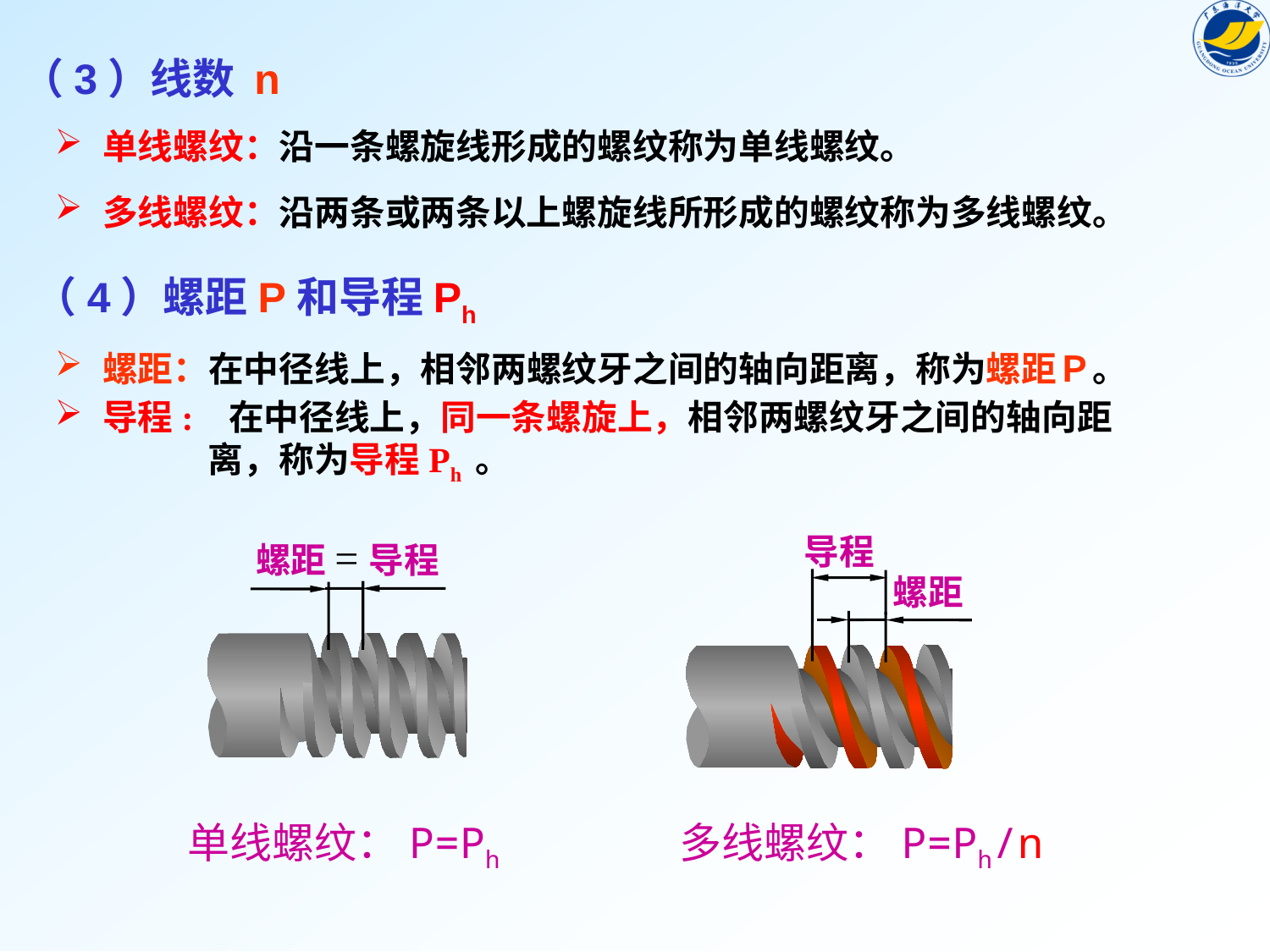

（3）线数 n
单线螺纹：沿一条螺旋线形成的螺纹称为单线螺纹。
多线螺纹：沿两条或两条以上螺旋线所形成的螺纹称为多线螺纹。
（4）螺距P和导程Ph
螺距：在中径线上，相邻两螺纹牙之间的轴向距离，称为螺距Ｐ。
导程:   在中径线上，同一条螺旋上，相邻两螺纹牙之间的轴向距
                  离，称为导程Ph 。
导程

=导程
螺距

螺距

多线螺纹：P=Ph/n
单线螺纹：P=Ph